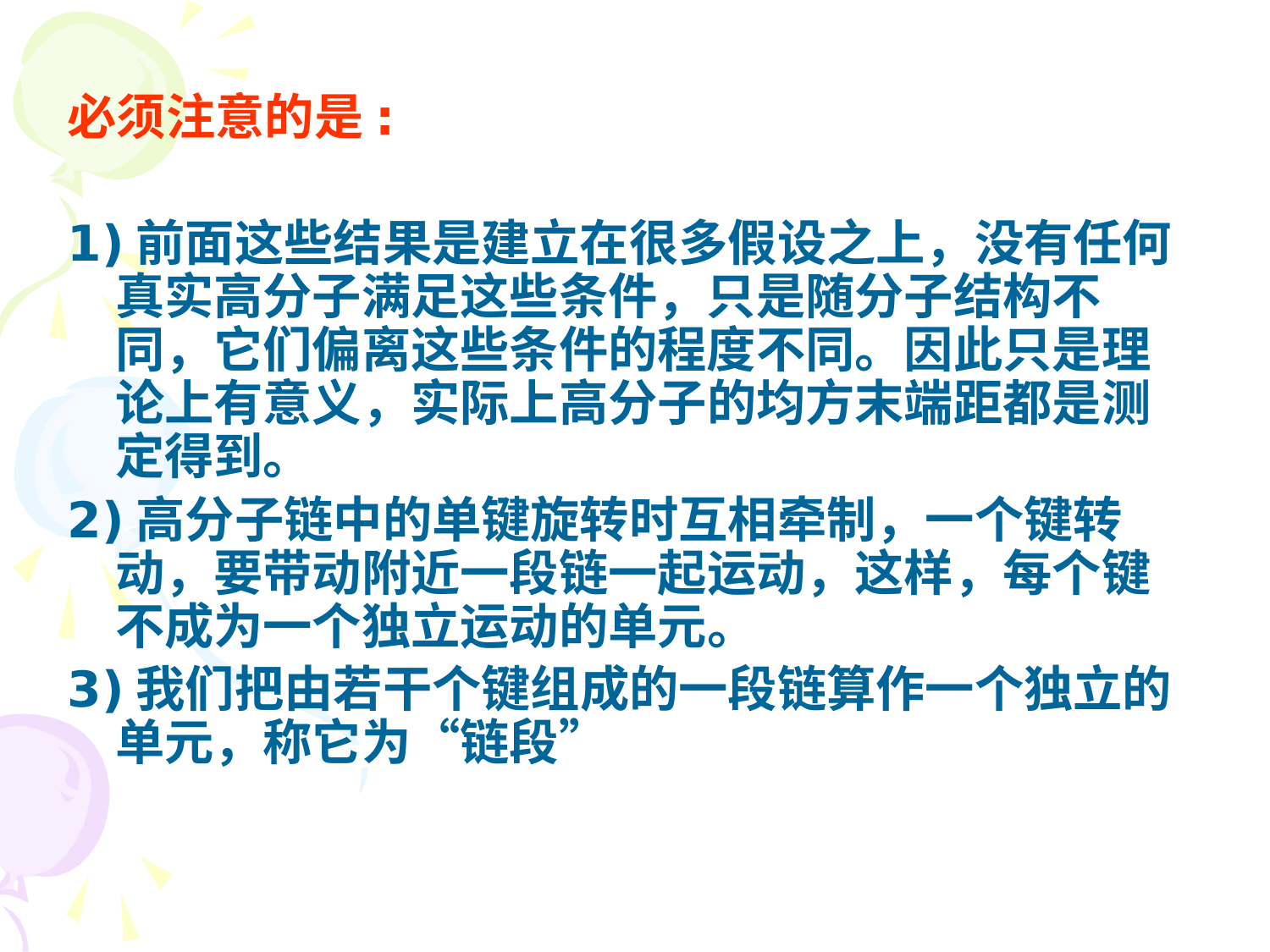

必须注意的是:

1)前面这些结果是建立在很多假设之上，没有任何真实高分子满足这些条件，只是随分子结构不同，它们偏离这些条件的程度不同。因此只是理论上有意义，实际上高分子的均方末端距都是测定得到。
2)高分子链中的单键旋转时互相牵制，一个键转动，要带动附近一段链一起运动，这样，每个键不成为一个独立运动的单元。
3)我们把由若干个键组成的一段链算作一个独立的单元，称它为“链段”